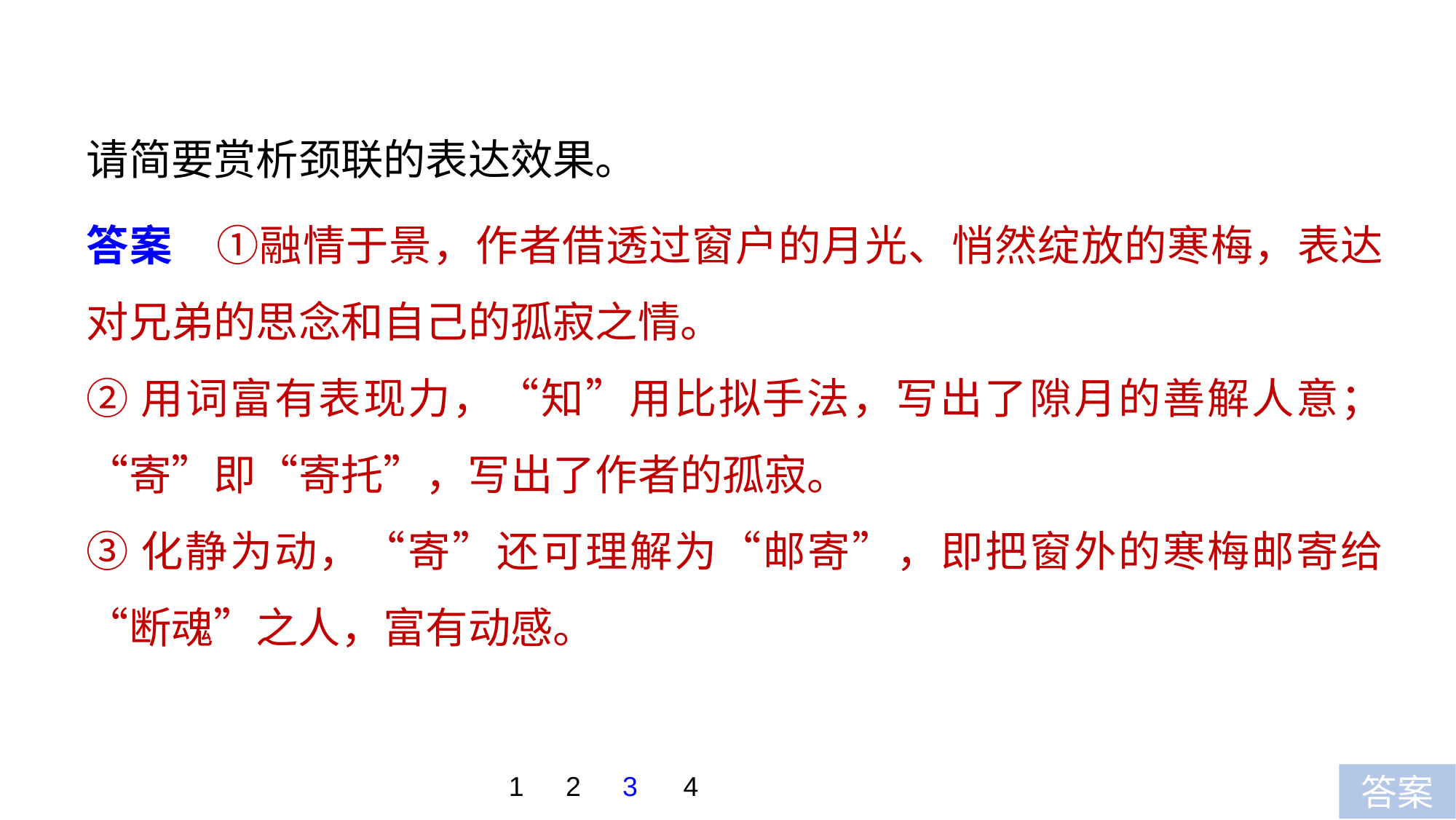

请简要赏析颈联的表达效果。
答案　①融情于景，作者借透过窗户的月光、悄然绽放的寒梅，表达对兄弟的思念和自己的孤寂之情。
②用词富有表现力，“知”用比拟手法，写出了隙月的善解人意；“寄”即“寄托”，写出了作者的孤寂。
③化静为动，“寄”还可理解为“邮寄”，即把窗外的寒梅邮寄给“断魂”之人，富有动感。
1
2
3
4
答案